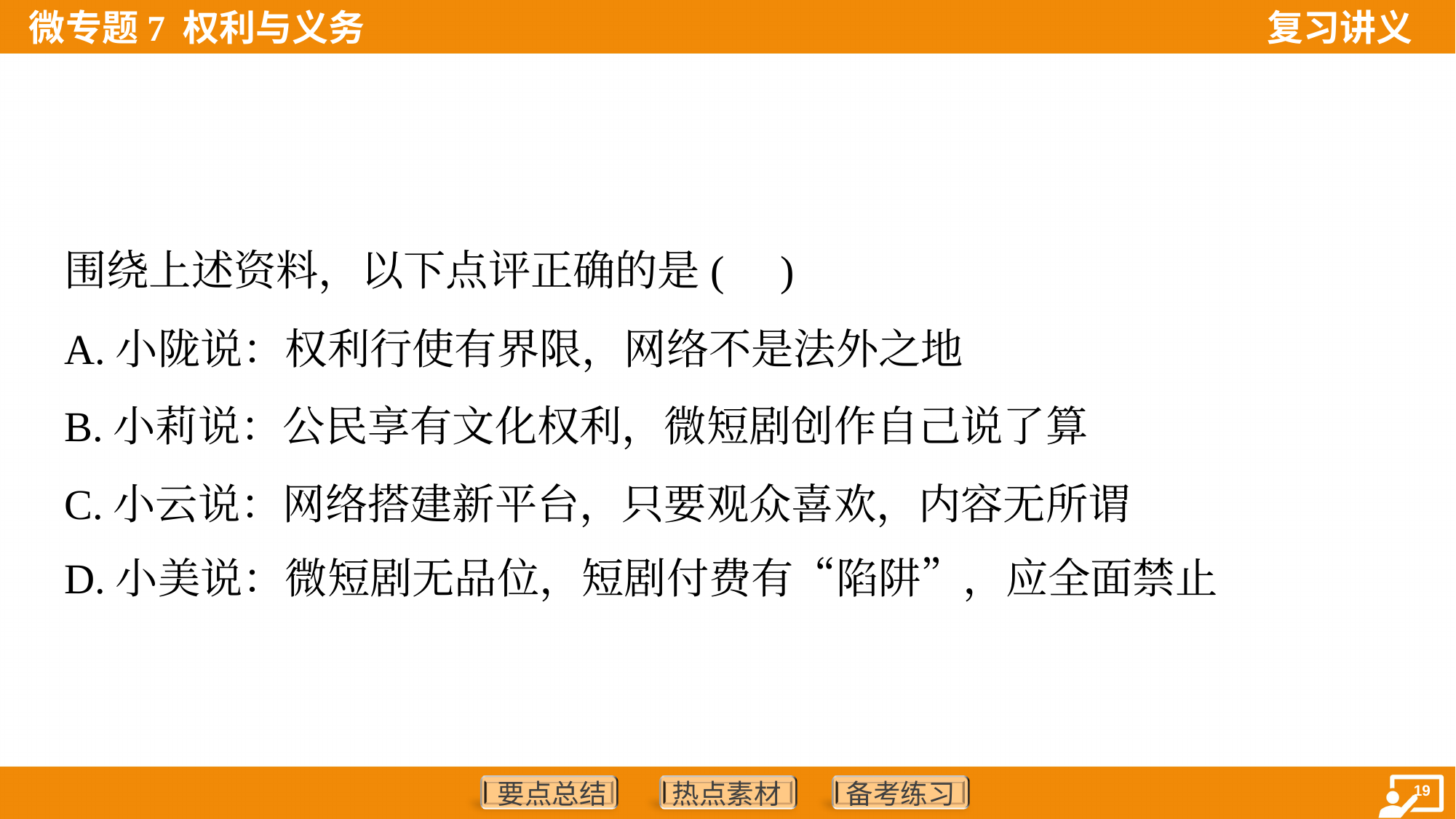

围绕上述资料，以下点评正确的是(     )
A.小陇说：权利行使有界限，网络不是法外之地
B.小莉说：公民享有文化权利，微短剧创作自己说了算
C.小云说：网络搭建新平台，只要观众喜欢，内容无所谓
D.小美说：微短剧无品位，短剧付费有“陷阱”，应全面禁止